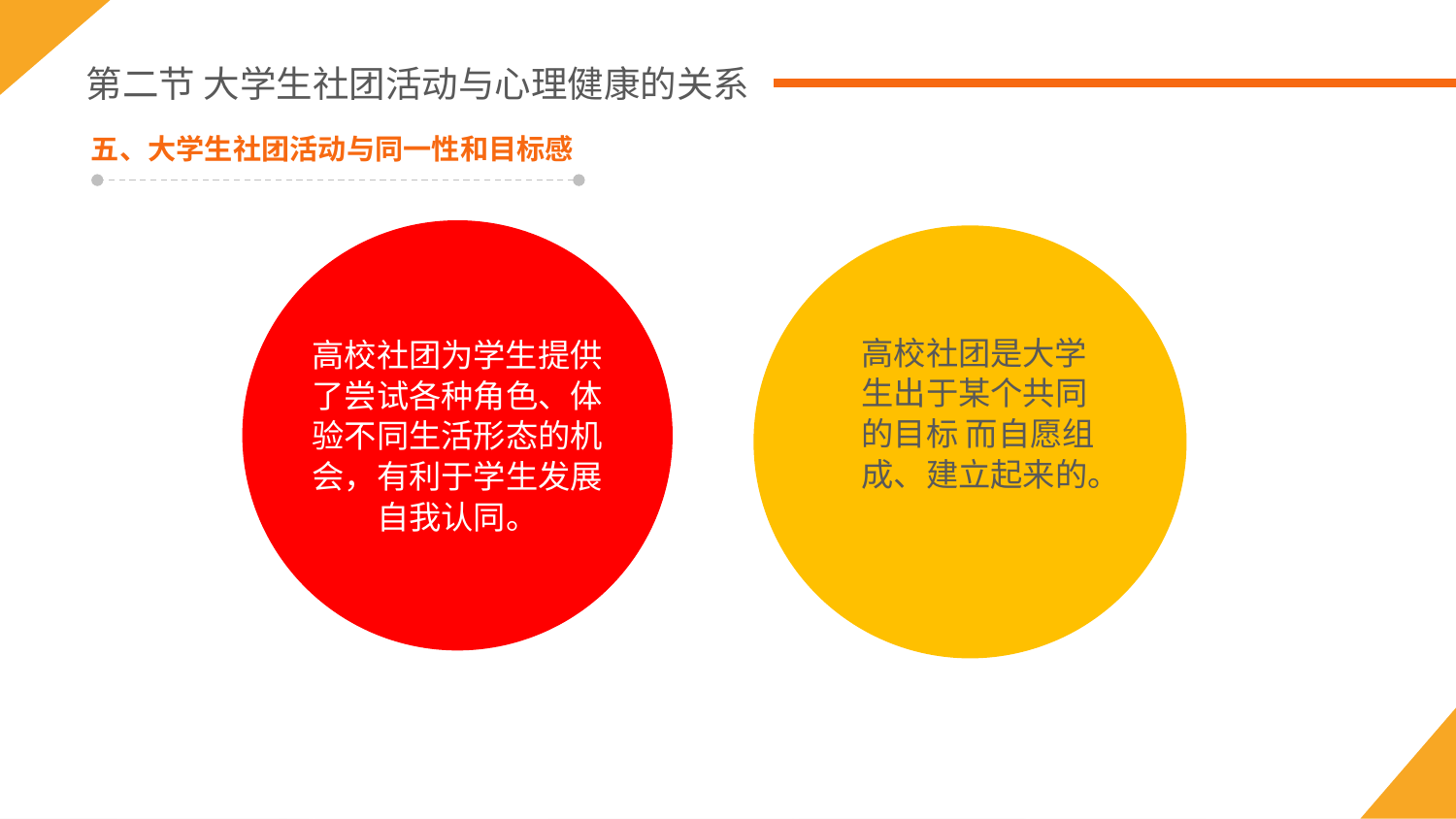

第二节 大学生社团活动与心理健康的关系
五、大学生社团活动与同一性和目标感

高校社团是大学生出于某个共同的目标 而自愿组成、建立起来的。
高校社团为学生提供了尝试各种角色、体验不同生活形态的机会，有利于学生发展自我认同。